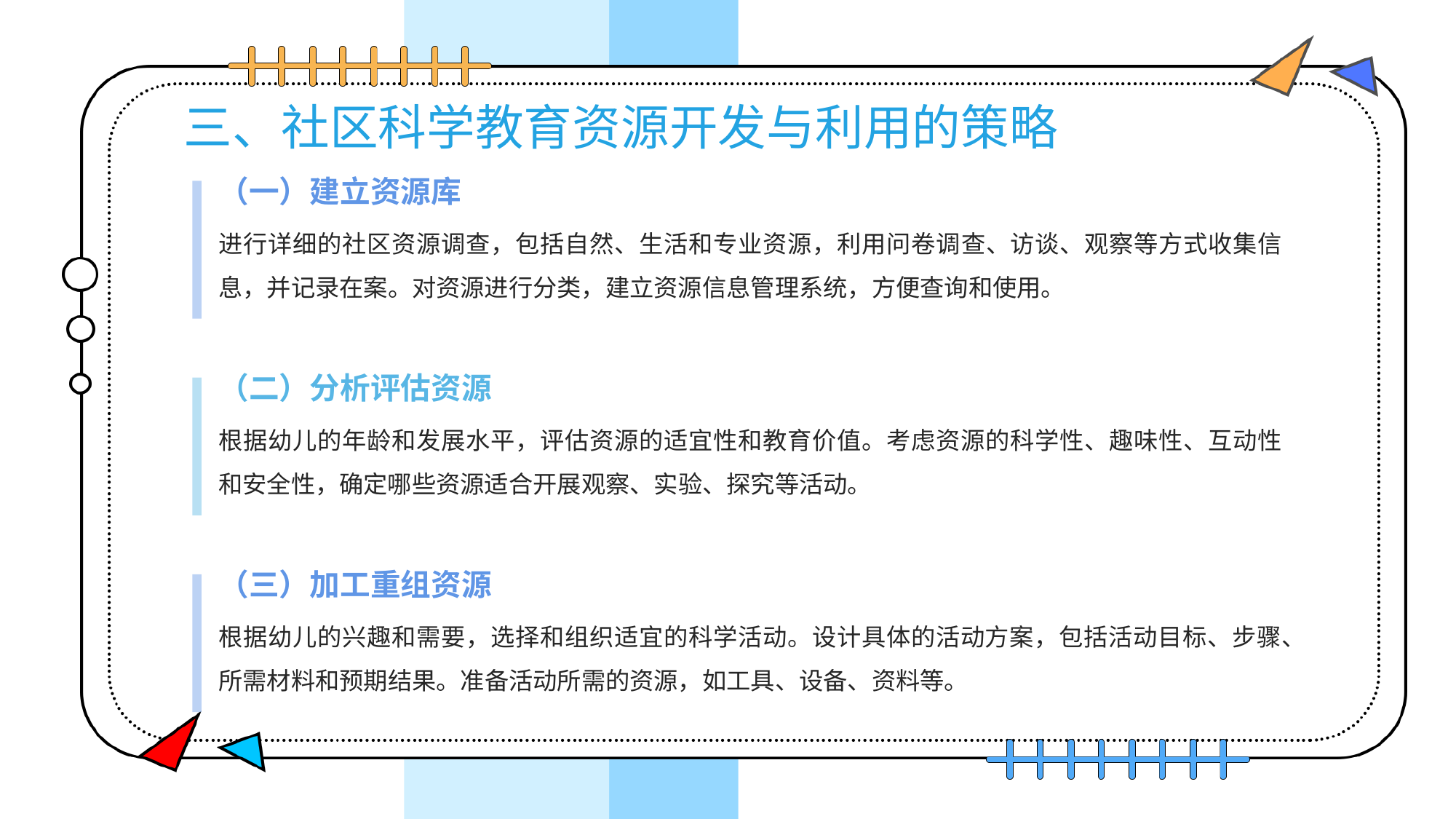

三、社区科学教育资源开发与利用的策略
（一）建立资源库

进行详细的社区资源调查，包括自然、生活和专业资源，利用问卷调查、访谈、观察等方式收集信息，并记录在案。对资源进行分类，建立资源信息管理系统，方便查询和使用。
（二）分析评估资源

根据幼儿的年龄和发展水平，评估资源的适宜性和教育价值。考虑资源的科学性、趣味性、互动性和安全性，确定哪些资源适合开展观察、实验、探究等活动。
（三）加工重组资源

根据幼儿的兴趣和需要，选择和组织适宜的科学活动。设计具体的活动方案，包括活动目标、步骤、所需材料和预期结果。准备活动所需的资源，如工具、设备、资料等。